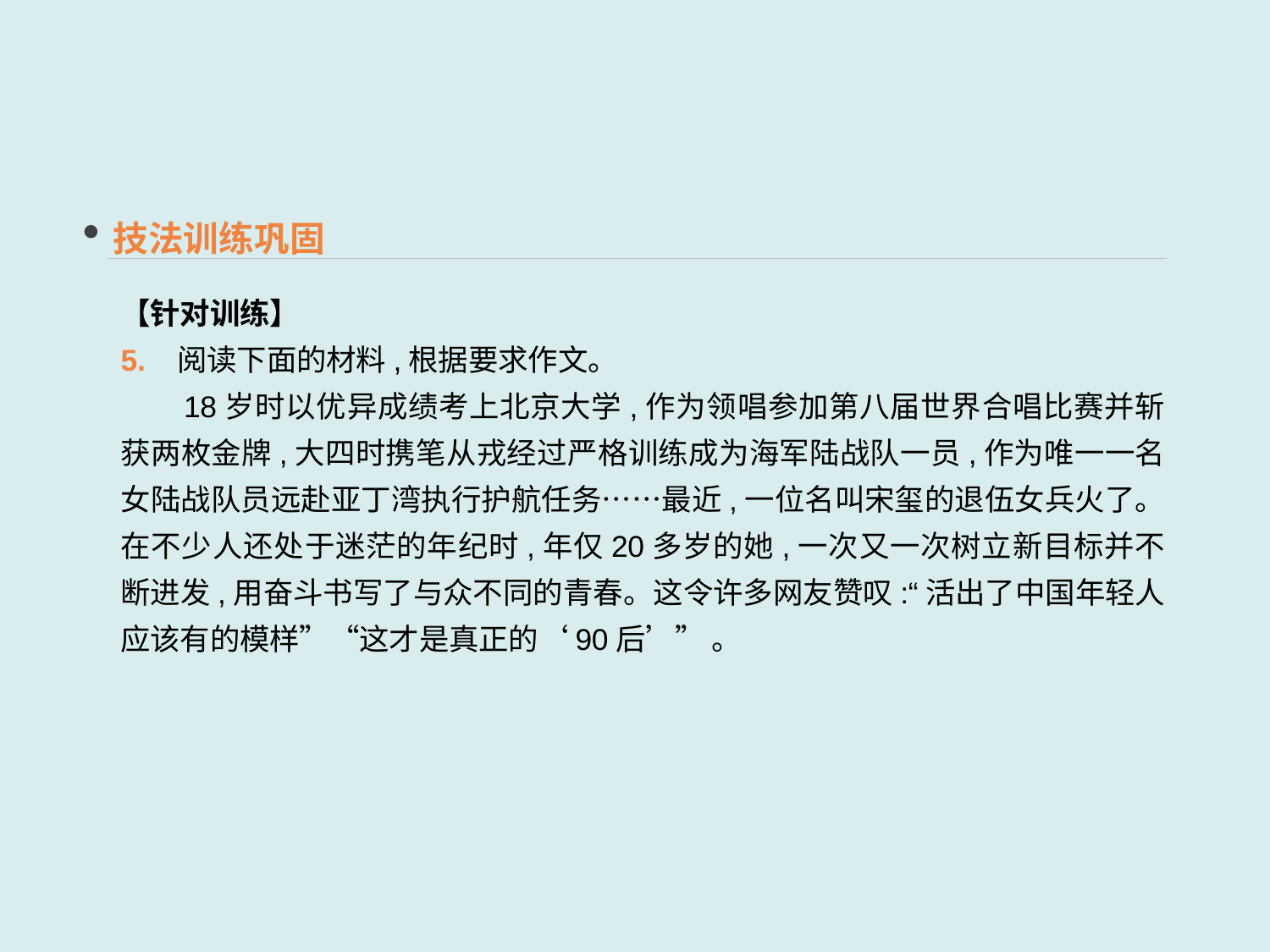

技法训练巩固

【针对训练】
5.   阅读下面的材料,根据要求作文。
       18岁时以优异成绩考上北京大学,作为领唱参加第八届世界合唱比赛并斩获两枚金牌,大四时携笔从戎经过严格训练成为海军陆战队一员,作为唯一一名女陆战队员远赴亚丁湾执行护航任务……最近,一位名叫宋玺的退伍女兵火了。在不少人还处于迷茫的年纪时,年仅20多岁的她,一次又一次树立新目标并不断进发,用奋斗书写了与众不同的青春。这令许多网友赞叹:“活出了中国年轻人应该有的模样”“这才是真正的‘90后’” 。